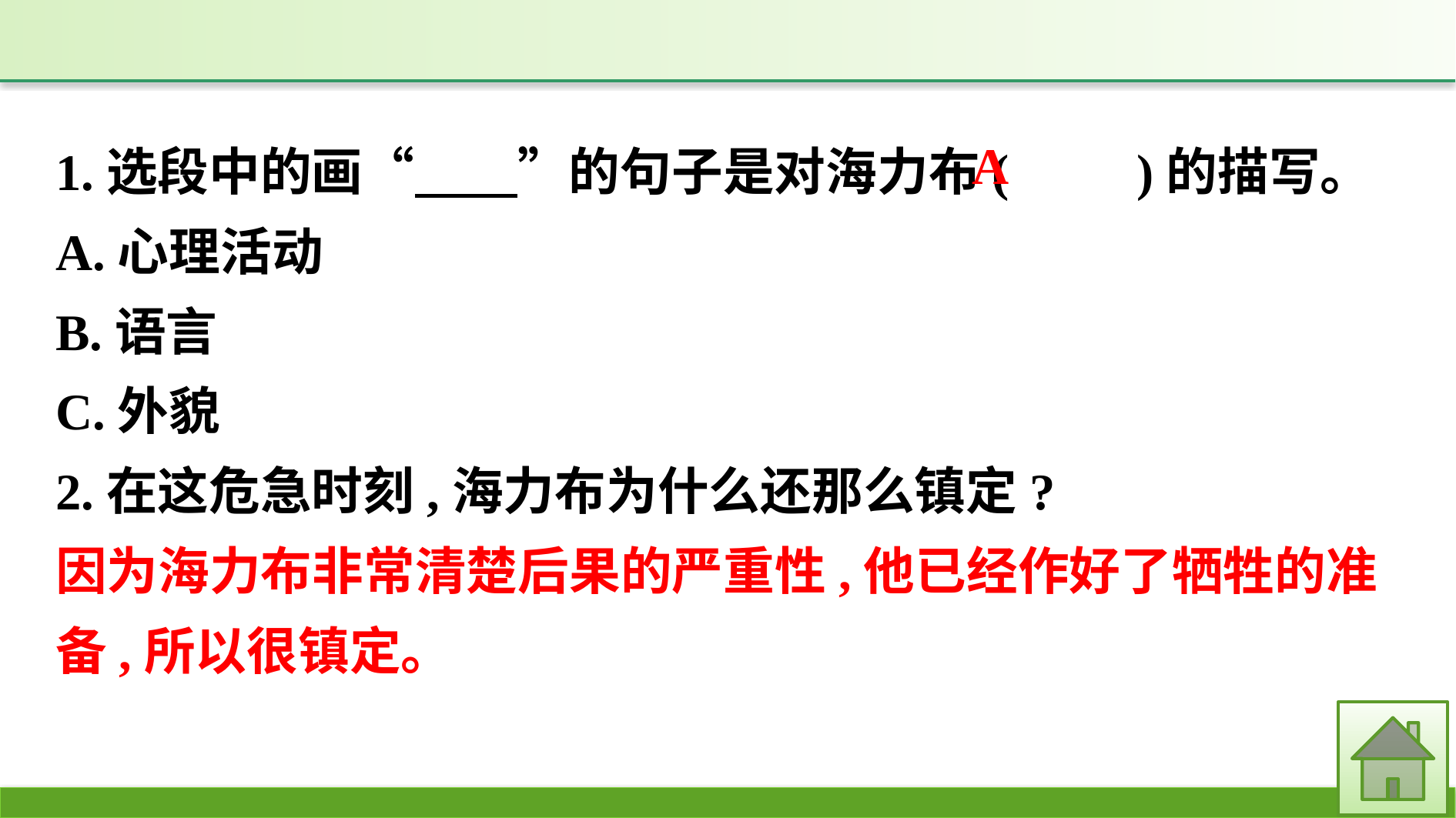

1.选段中的画“　　”的句子是对海力布(　　)的描写。
A.心理活动
B.语言
C.外貌
2.在这危急时刻,海力布为什么还那么镇定?
因为海力布非常清楚后果的严重性,他已经作好了牺牲的准备,所以很镇定。
A